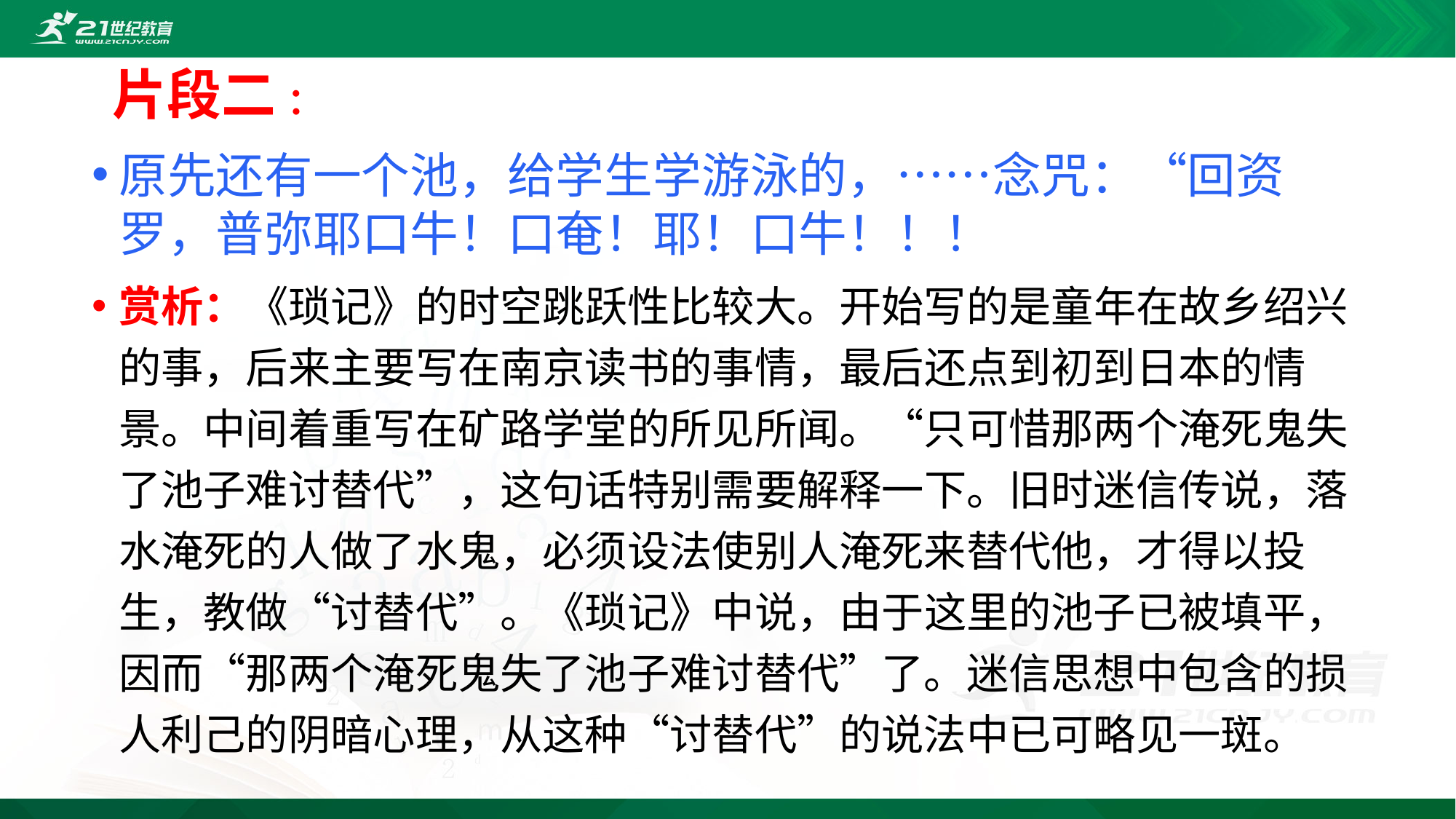

# 片段二:
原先还有一个池，给学生学游泳的，……念咒：“回资罗，普弥耶口牛！口奄！耶！口牛！！！
赏析：《琐记》的时空跳跃性比较大。开始写的是童年在故乡绍兴的事，后来主要写在南京读书的事情，最后还点到初到日本的情景。中间着重写在矿路学堂的所见所闻。“只可惜那两个淹死鬼失了池子难讨替代”，这句话特别需要解释一下。旧时迷信传说，落水淹死的人做了水鬼，必须设法使别人淹死来替代他，才得以投生，教做“讨替代”。《琐记》中说，由于这里的池子已被填平，因而“那两个淹死鬼失了池子难讨替代”了。迷信思想中包含的损人利己的阴暗心理，从这种“讨替代”的说法中已可略见一斑。